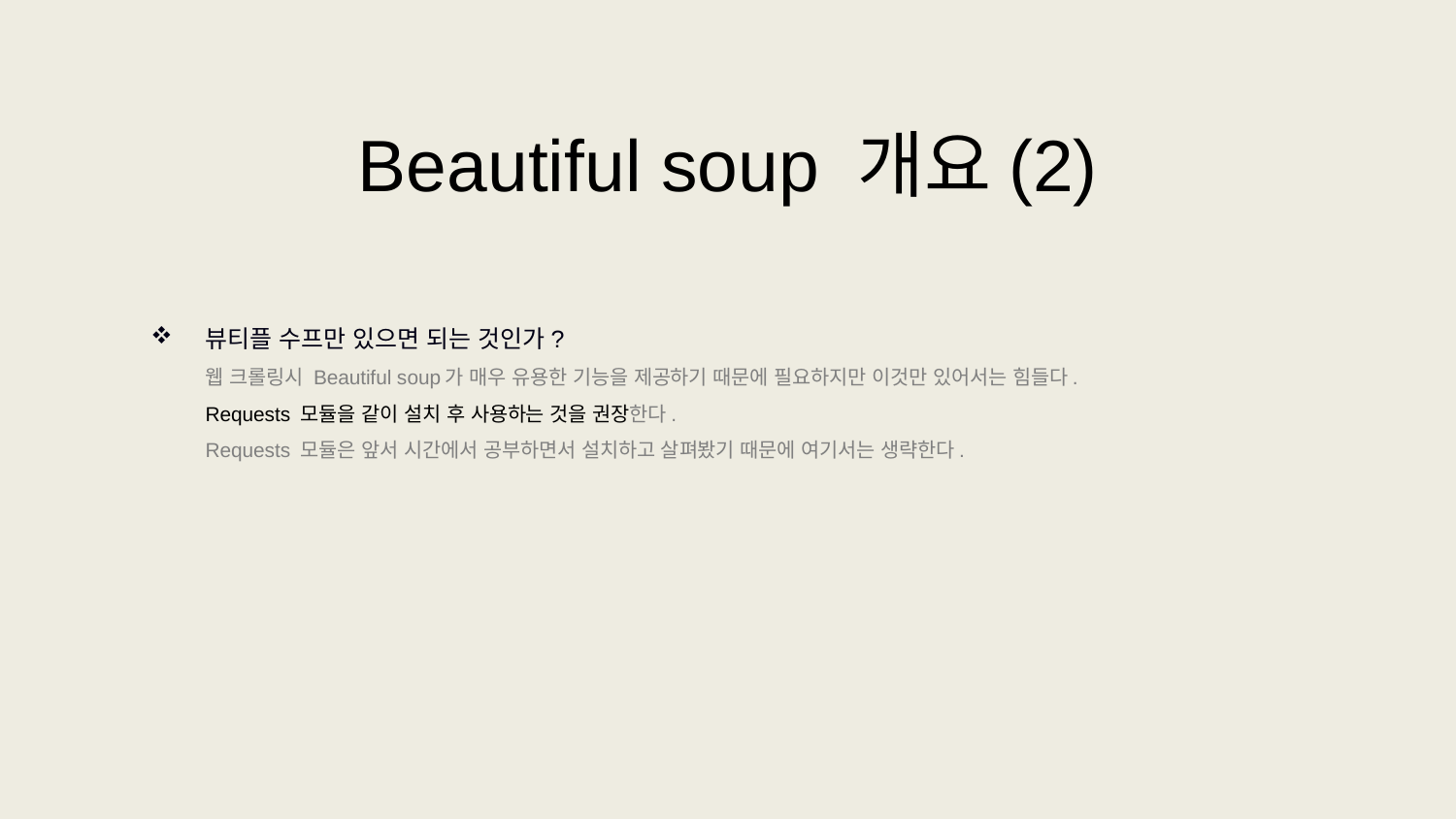

Beautiful soup 개요(2)
뷰티플 수프만 있으면 되는 것인가?
웹 크롤링시 Beautiful soup가 매우 유용한 기능을 제공하기 때문에 필요하지만 이것만 있어서는 힘들다.
Requests 모듈을 같이 설치 후 사용하는 것을 권장한다.
Requests 모듈은 앞서 시간에서 공부하면서 설치하고 살펴봤기 때문에 여기서는 생략한다.